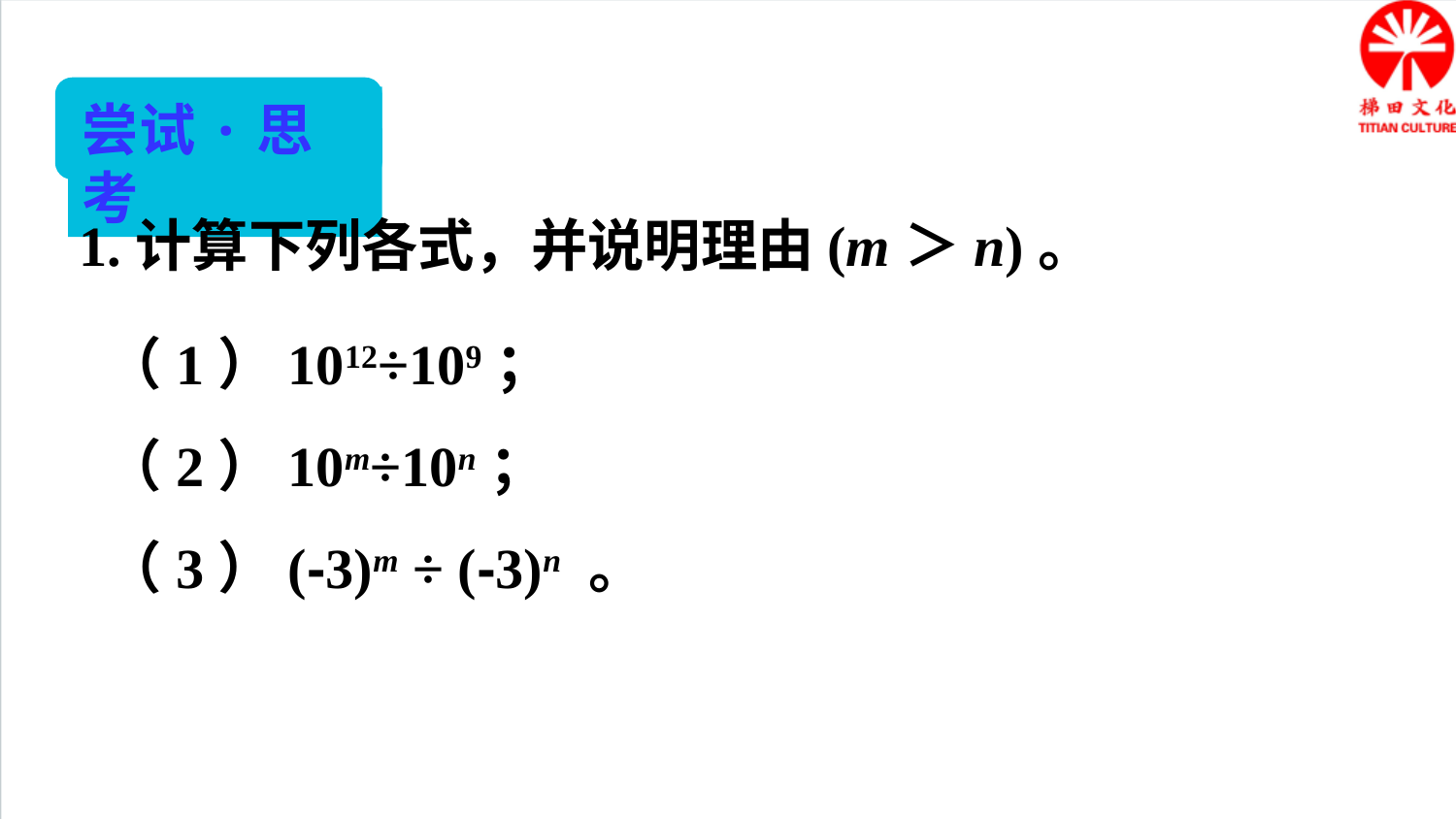

尝试·思考
1.计算下列各式，并说明理由(m＞n)。
（1）1012÷109；（2）10m÷10n；
（3）(-3)m ÷ (-3)n 。